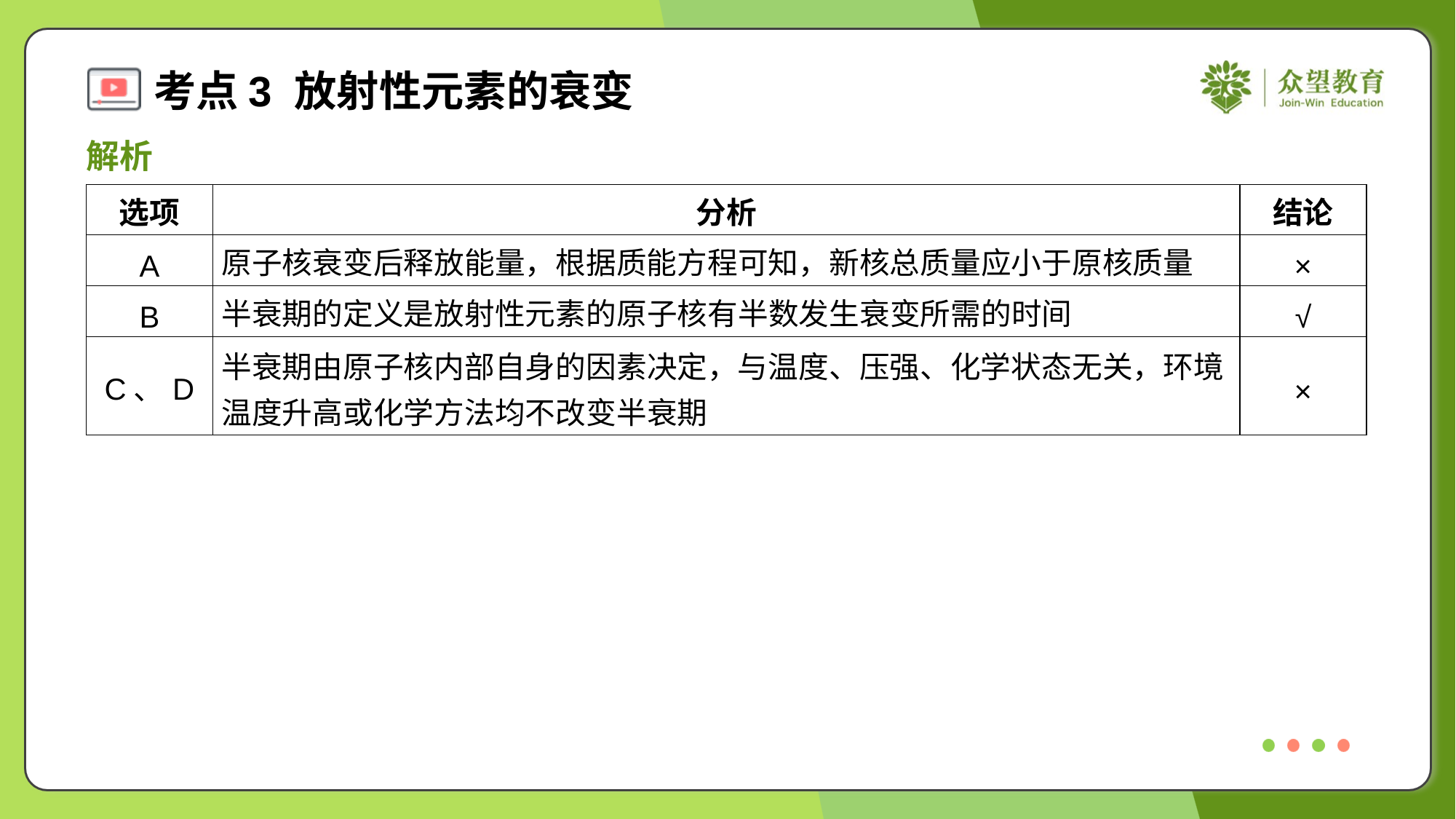

解析
| 选项 | 分析 | 结论 |
| --- | --- | --- |
| A | 原子核衰变后释放能量，根据质能方程可知，新核总质量应小于原核质量 | × |
| B | 半衰期的定义是放射性元素的原子核有半数发生衰变所需的时间 | √ |
| C、D | 半衰期由原子核内部自身的因素决定，与温度、压强、化学状态无关，环境 温度升高或化学方法均不改变半衰期 | × |